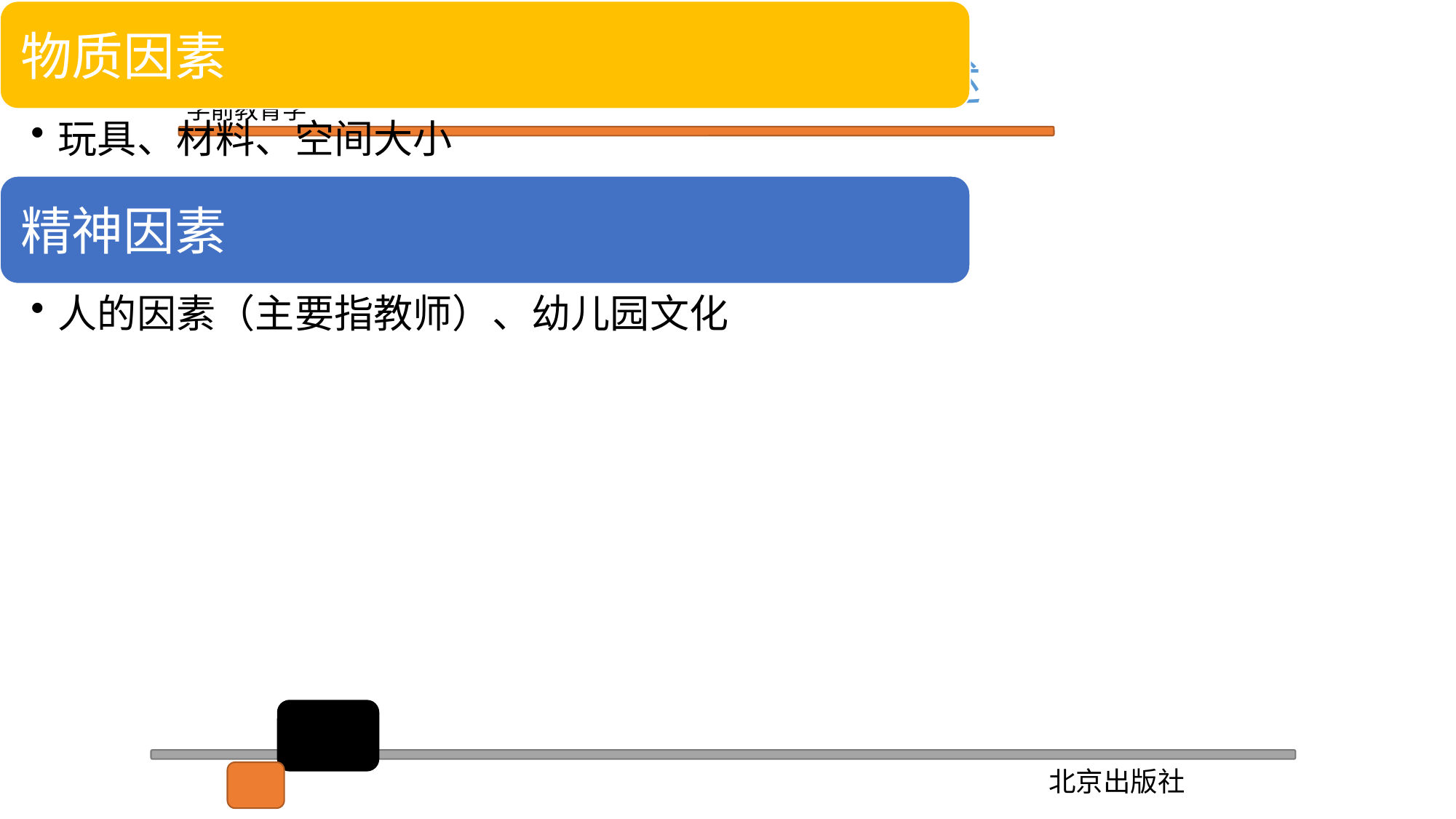

任务一  幼儿园环境概述
三、影响幼儿园环境的主要因素

物质因素
玩具、材料、空间大小
精神因素
人的因素（主要指教师）、幼儿园文化